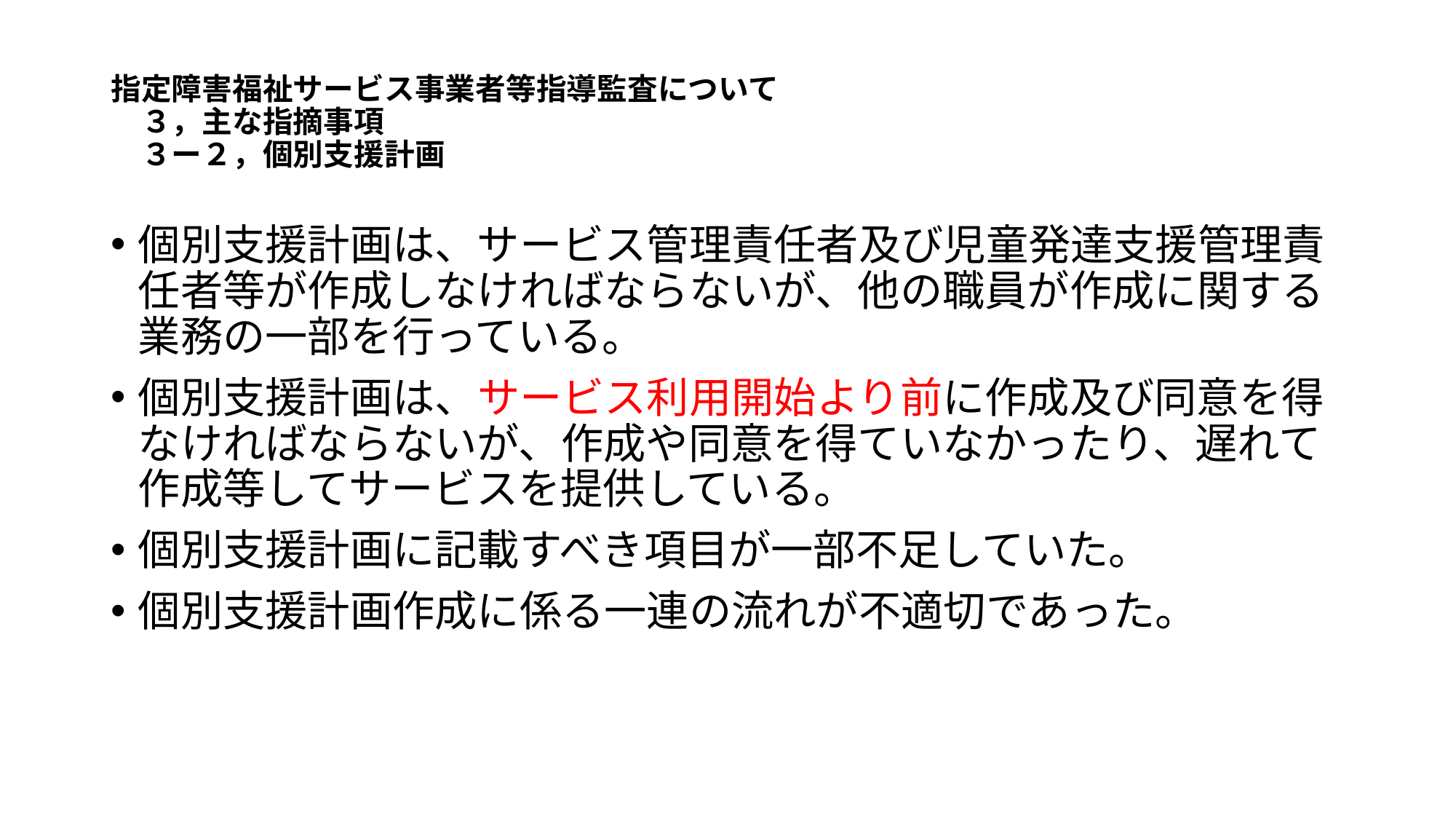

# 指定障害福祉サービス事業者等指導監査について 　３，主な指摘事項 　３ー２，個別支援計画
個別支援計画は、サービス管理責任者及び児童発達支援管理責任者等が作成しなければならないが、他の職員が作成に関する業務の一部を行っている。
個別支援計画は、サービス利用開始より前に作成及び同意を得なければならないが、作成や同意を得ていなかったり、遅れて作成等してサービスを提供している。
個別支援計画に記載すべき項目が一部不足していた。
個別支援計画作成に係る一連の流れが不適切であった。